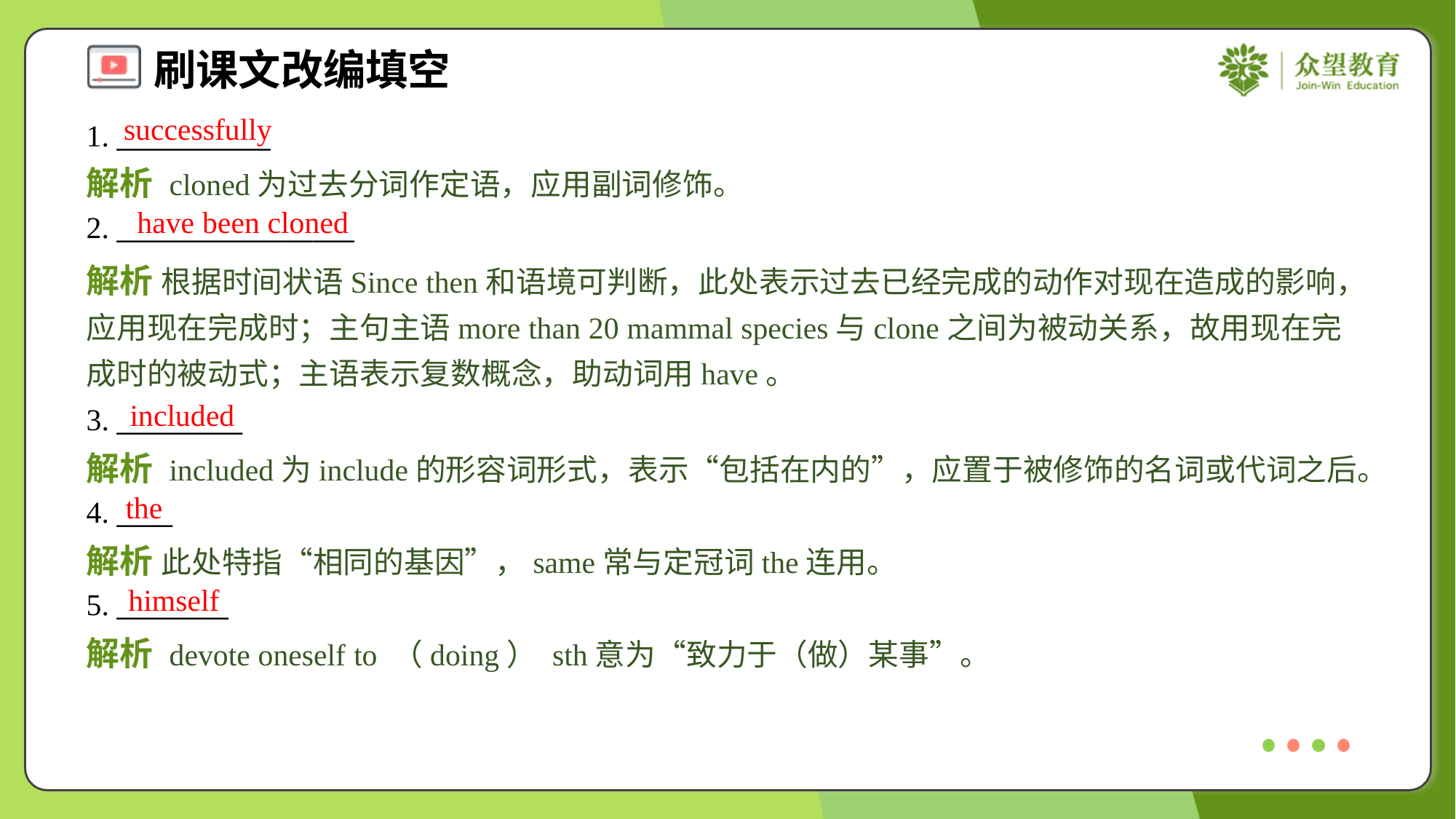

successfully
1. ___________
解析 cloned为过去分词作定语，应用副词修饰。
have been cloned
2. _________________
解析 根据时间状语Since then和语境可判断，此处表示过去已经完成的动作对现在造成的影响，应用现在完成时；主句主语more than 20 mammal species与clone之间为被动关系，故用现在完成时的被动式；主语表示复数概念，助动词用have。
included
3. _________
解析 included为include的形容词形式，表示“包括在内的”，应置于被修饰的名词或代词之后。
the
4. ____
解析 此处特指“相同的基因”，same常与定冠词the连用。
himself
5. ________
解析 devote oneself to （doing） sth意为“致力于（做）某事”。